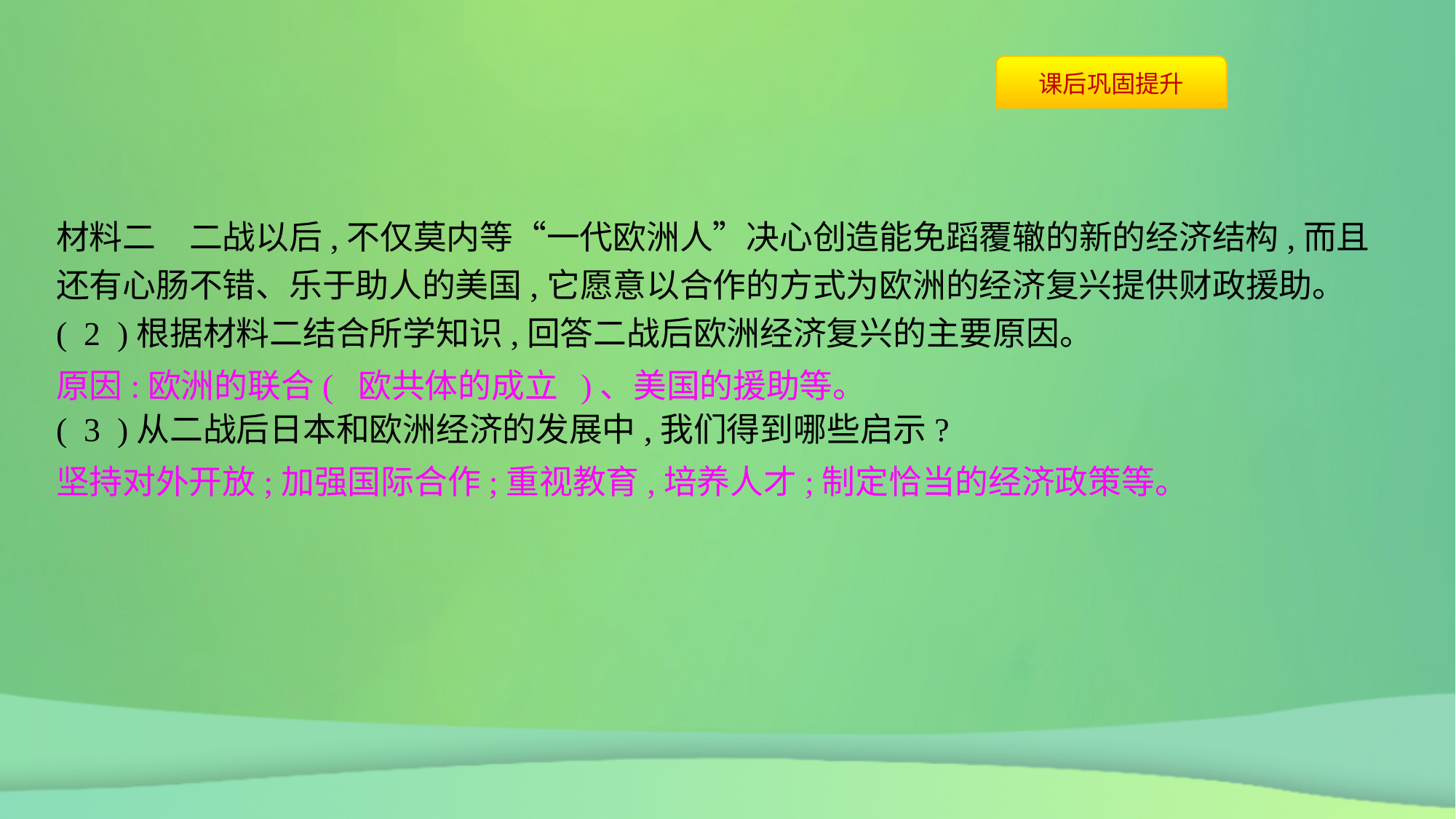

材料二　二战以后,不仅莫内等“一代欧洲人”决心创造能免蹈覆辙的新的经济结构,而且还有心肠不错、乐于助人的美国,它愿意以合作的方式为欧洲的经济复兴提供财政援助。
(  2  )根据材料二结合所学知识,回答二战后欧洲经济复兴的主要原因。

(  3  )从二战后日本和欧洲经济的发展中,我们得到哪些启示?
原因:欧洲的联合(  欧共体的成立  )、美国的援助等。

坚持对外开放;加强国际合作;重视教育,培养人才;制定恰当的经济政策等。